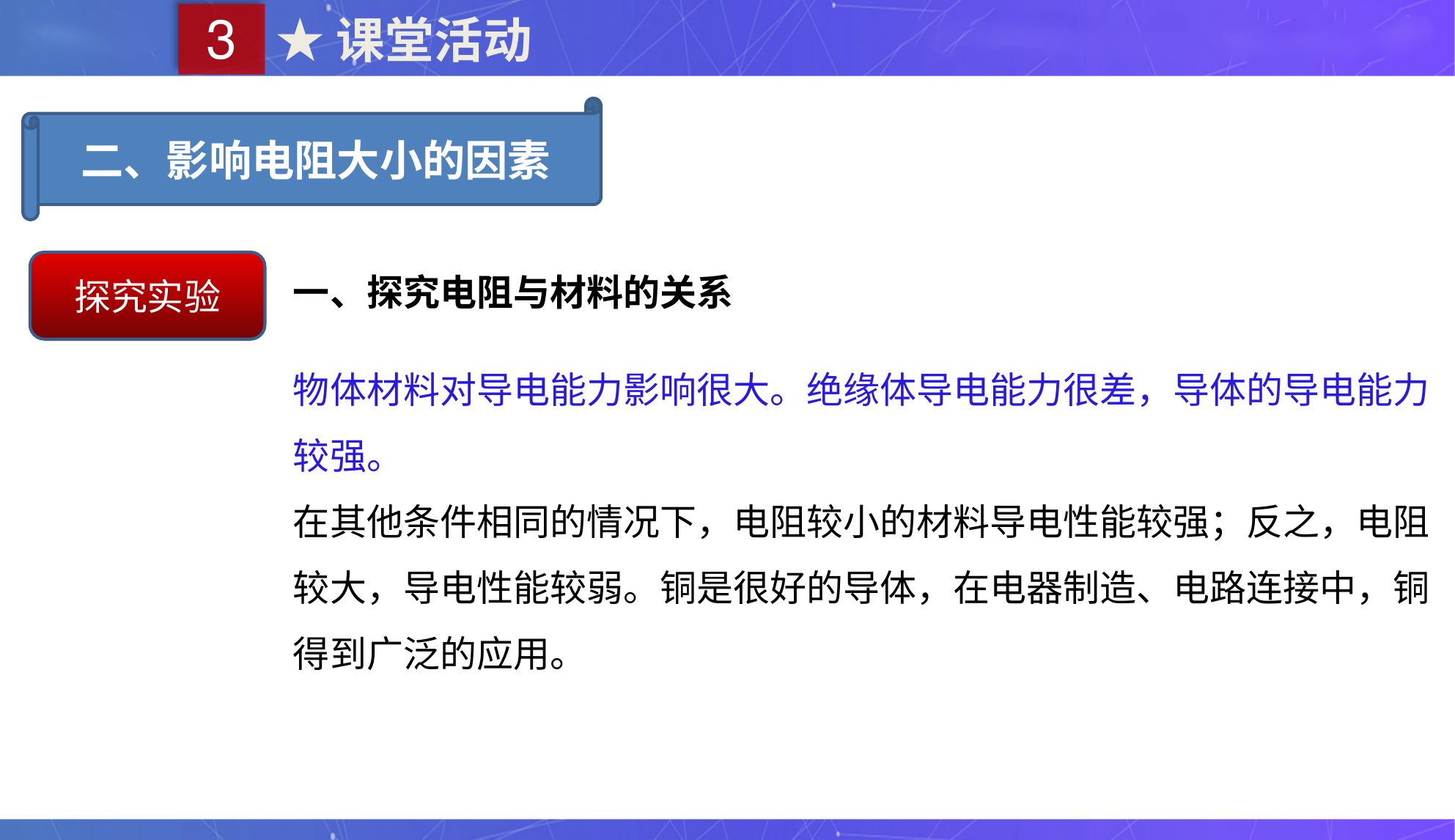

3
★课堂活动
二、影响电阻大小的因素
探究实验
一、探究电阻与材料的关系
物体材料对导电能力影响很大。绝缘体导电能力很差，导体的导电能力较强。
在其他条件相同的情况下，电阻较小的材料导电性能较强；反之，电阻较大，导电性能较弱。铜是很好的导体，在电器制造、电路连接中，铜得到广泛的应用。